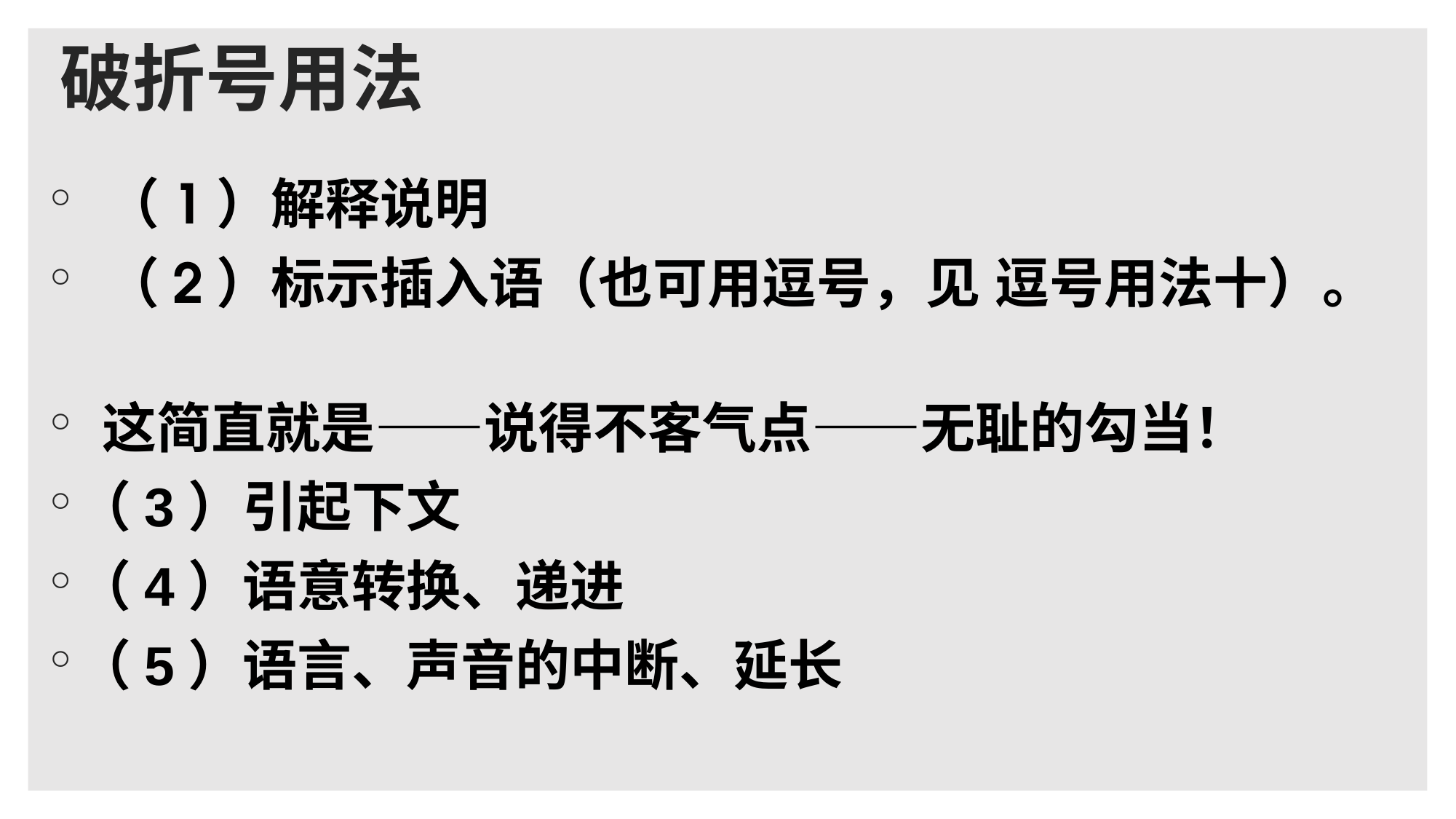

# 破折号用法
 （1）解释说明
 （2）标示插入语（也可用逗号，见 逗号用法十）。
 这简直就是——说得不客气点——无耻的勾当！
（3）引起下文
（4）语意转换、递进
（5）语言、声音的中断、延长